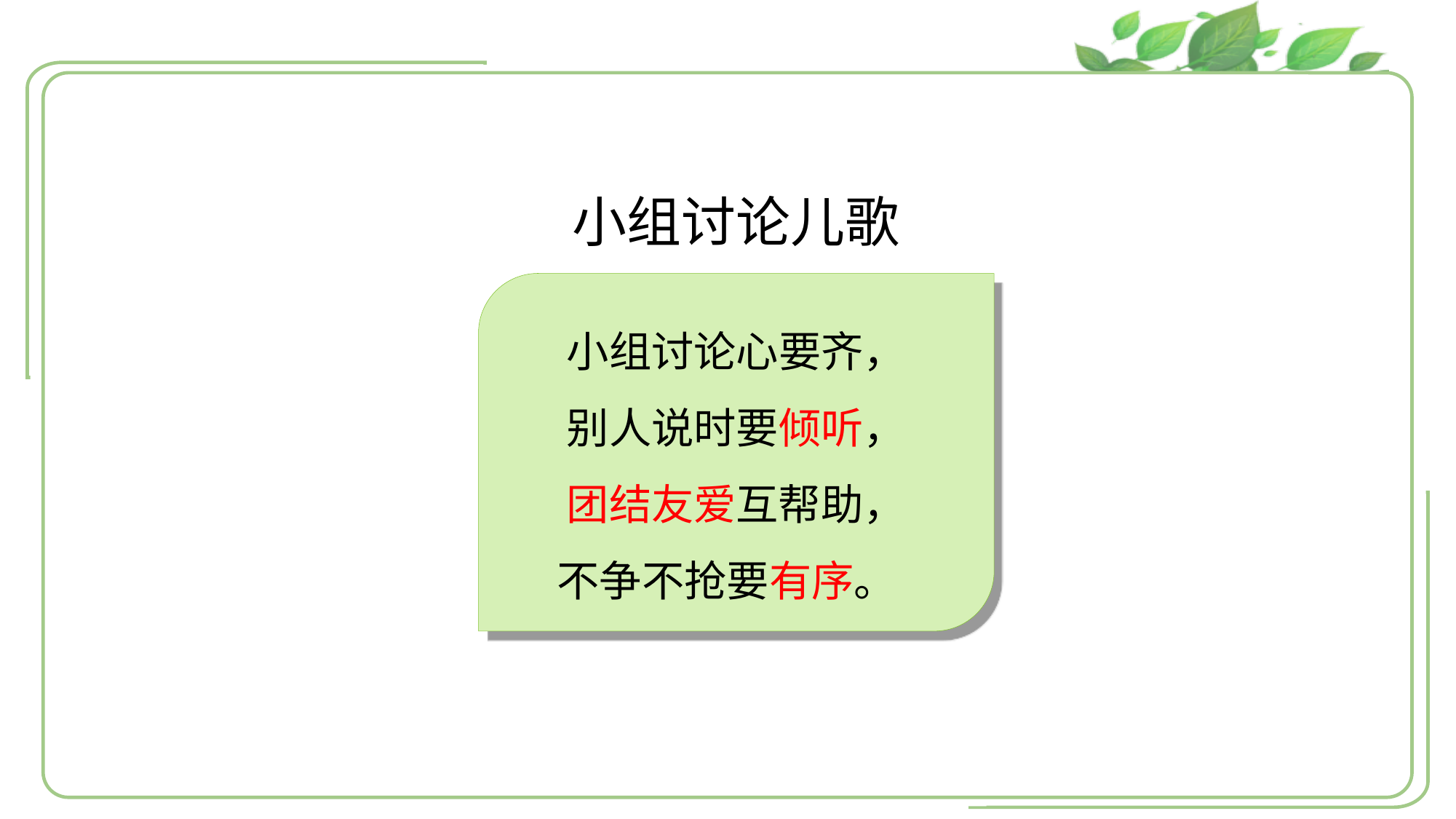

小组讨论儿歌
小组讨论心要齐，
别人说时要倾听，
团结友爱互帮助，
不争不抢要有序。